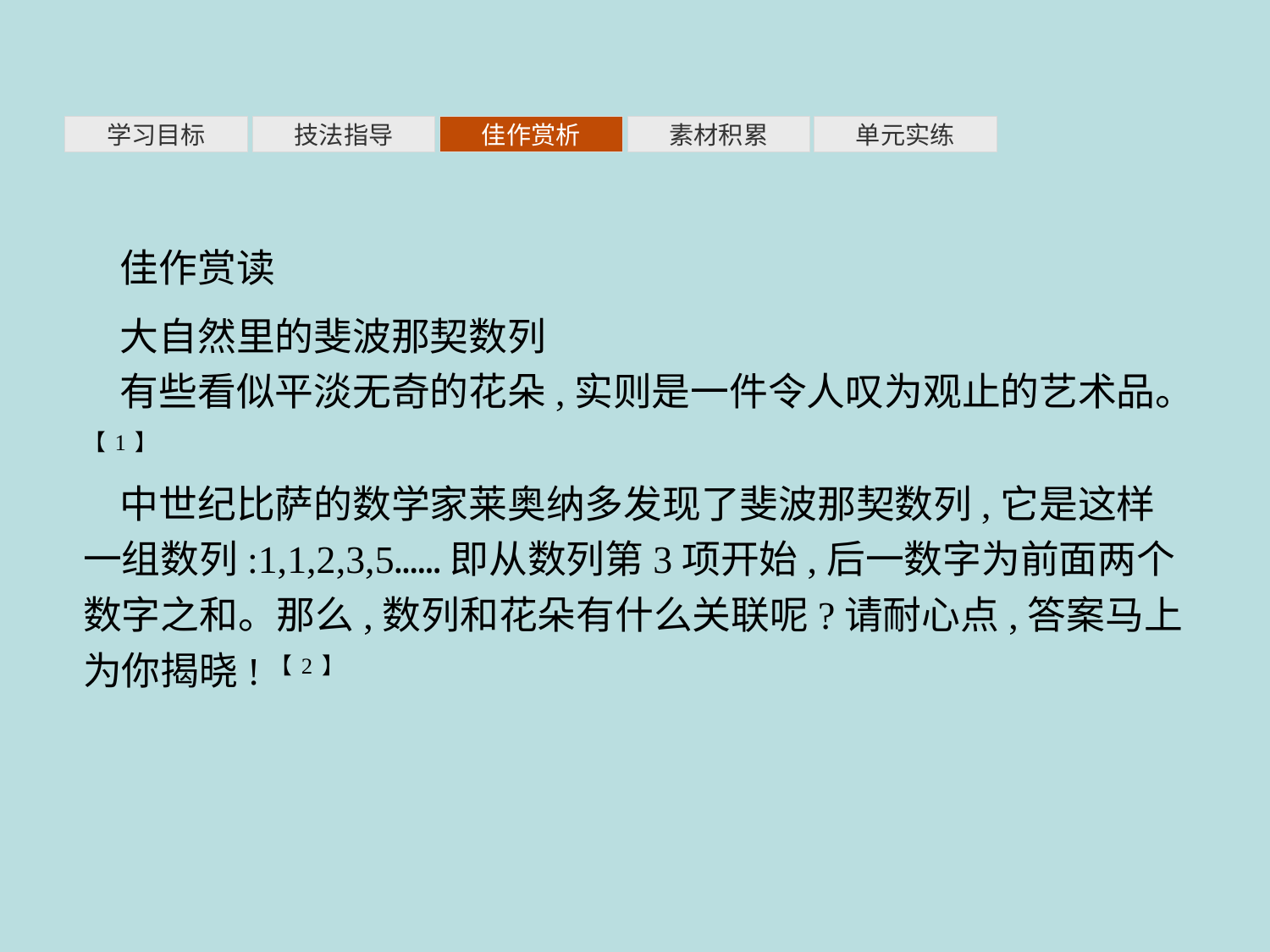

素材积累
学习目标
技法指导
佳作赏析
单元实练
佳作赏读
大自然里的斐波那契数列
有些看似平淡无奇的花朵,实则是一件令人叹为观止的艺术品。【1】
中世纪比萨的数学家莱奥纳多发现了斐波那契数列,它是这样一组数列:1,1,2,3,5……即从数列第3项开始,后一数字为前面两个数字之和。那么,数列和花朵有什么关联呢?请耐心点,答案马上为你揭晓!【2】